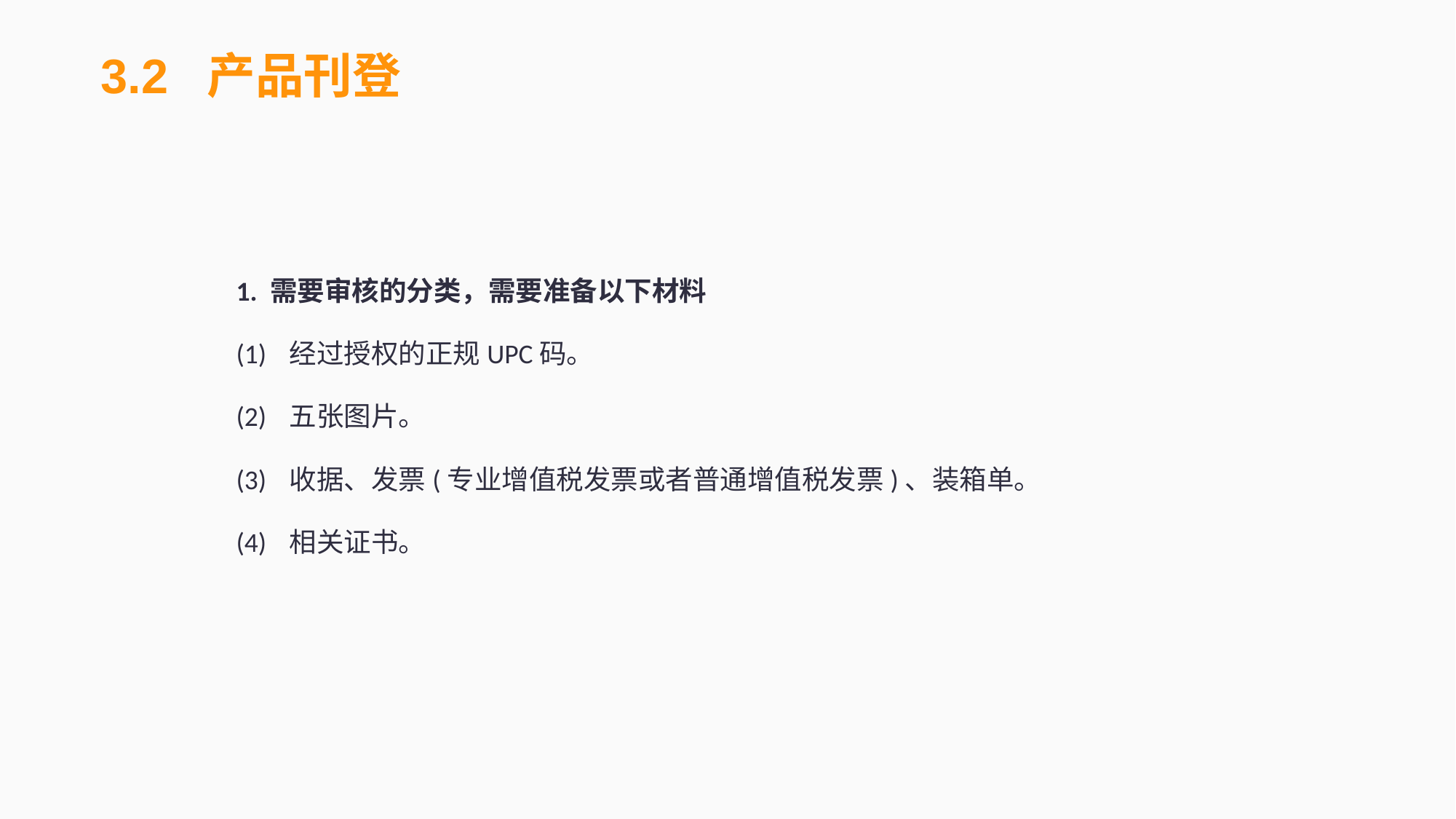

3.2  产品刊登
1. 需要审核的分类，需要准备以下材料
(1)	经过授权的正规UPC码。
(2)	五张图片。
(3)	收据、发票(专业增值税发票或者普通增值税发票)、装箱单。
(4)	相关证书。